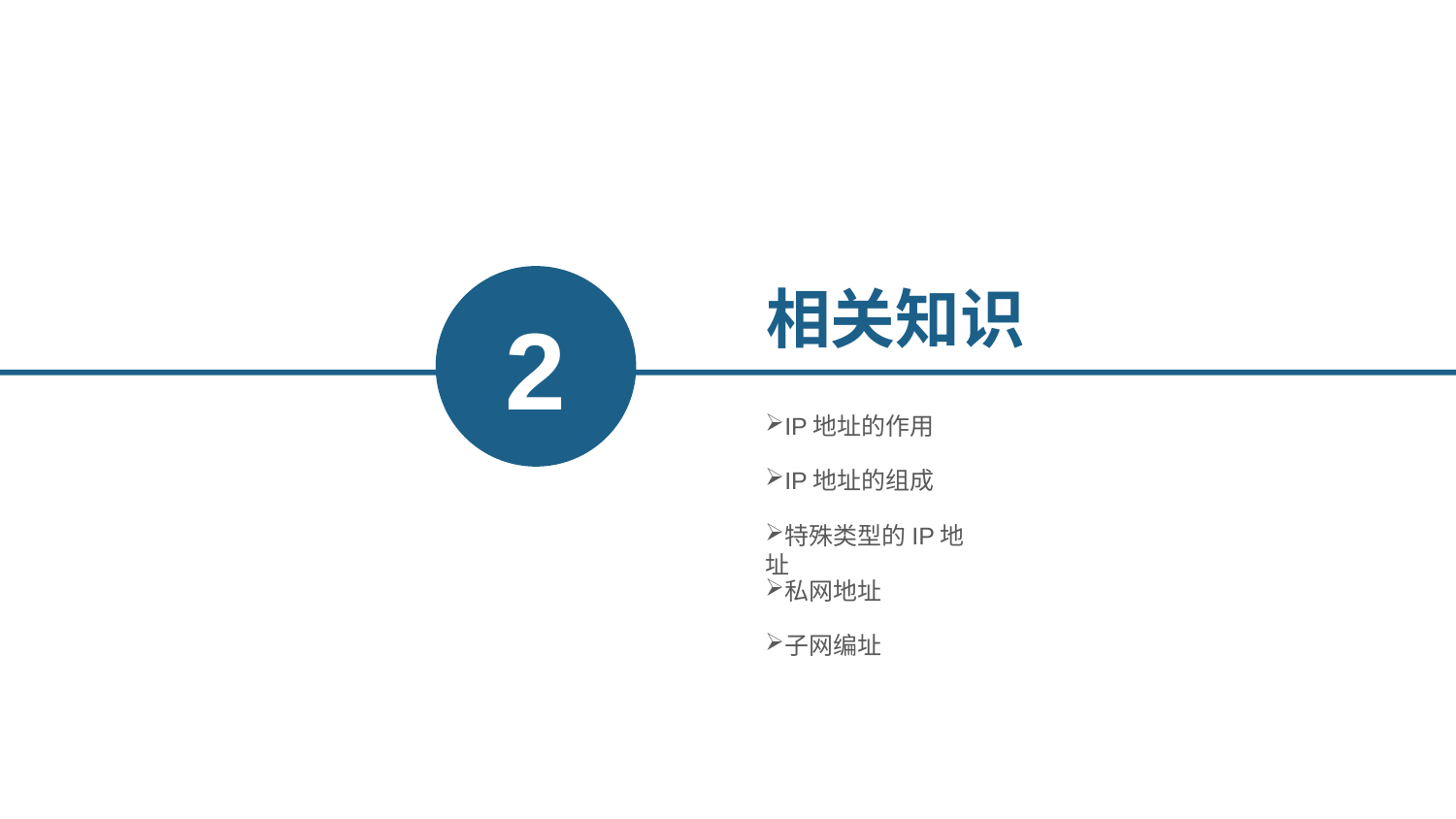

2
相关知识

IP地址的作用
IP地址的组成
特殊类型的IP地址
私网地址
子网编址